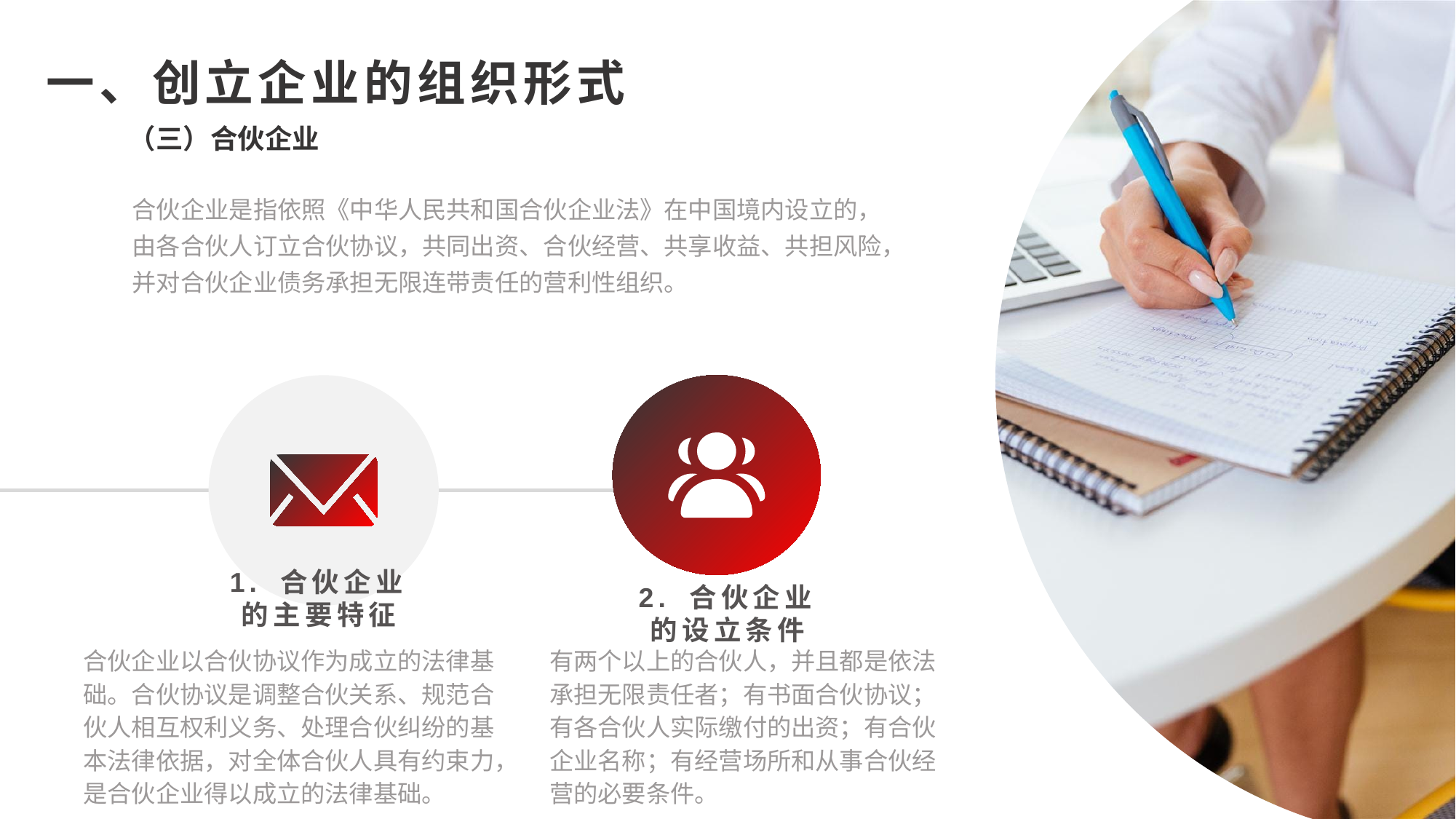

一、创立企业的组织形式
（三）合伙企业
合伙企业是指依照《中华人民共和国合伙企业法》在中国境内设立的，由各合伙人订立合伙协议，共同出资、合伙经营、共享收益、共担风险，并对合伙企业债务承担无限连带责任的营利性组织。

1. 合伙企业的主要特征
合伙企业以合伙协议作为成立的法律基础。合伙协议是调整合伙关系、规范合伙人相互权利义务、处理合伙纠纷的基本法律依据，对全体合伙人具有约束力，是合伙企业得以成立的法律基础。
2. 合伙企业的设立条件
有两个以上的合伙人，并且都是依法承担无限责任者；有书面合伙协议；有各合伙人实际缴付的出资；有合伙企业名称；有经营场所和从事合伙经营的必要条件。